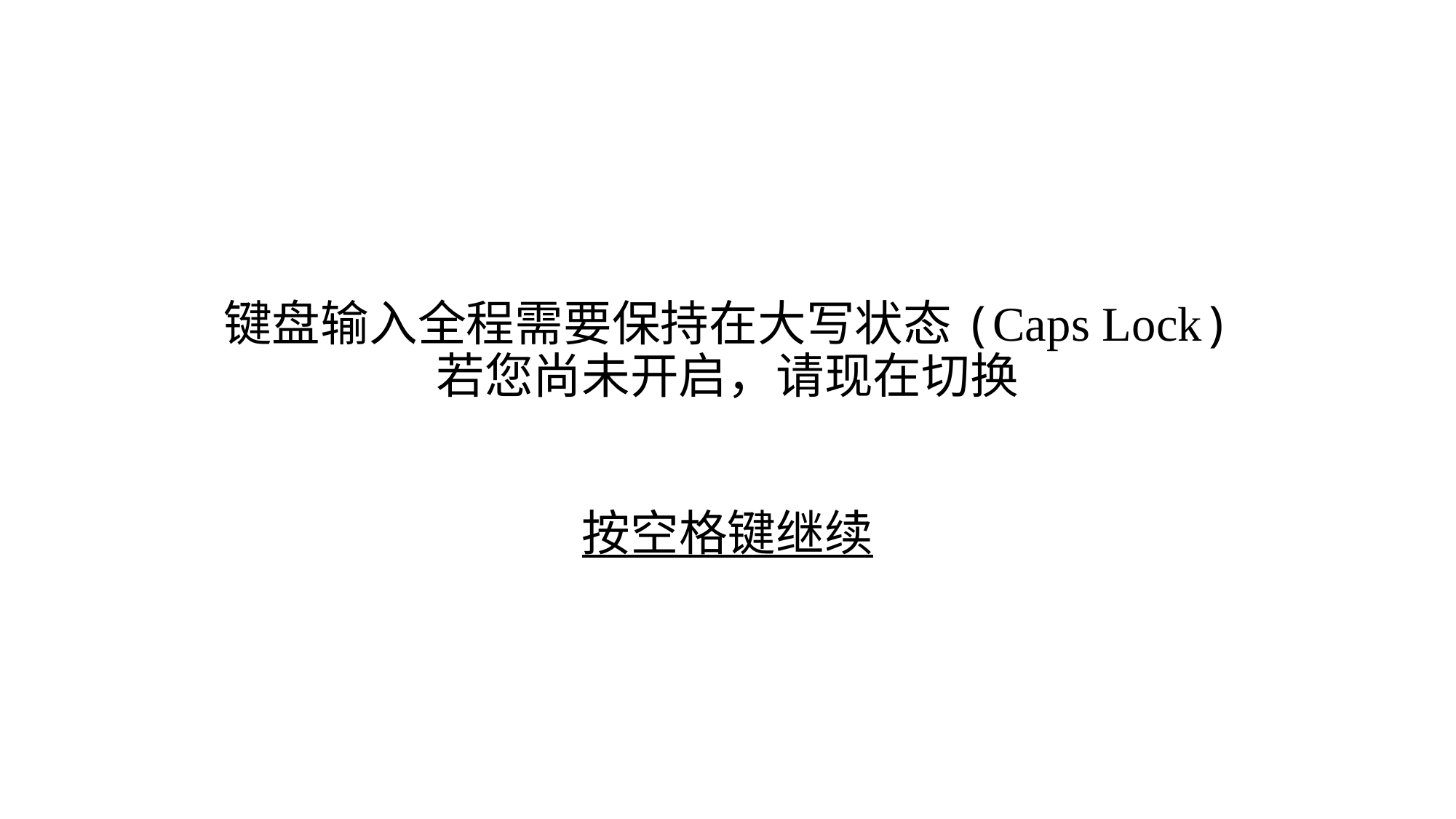

# 键盘输入全程需要保持在大写状态(Caps Lock) 若您尚未开启，请现在切换 按空格键继续